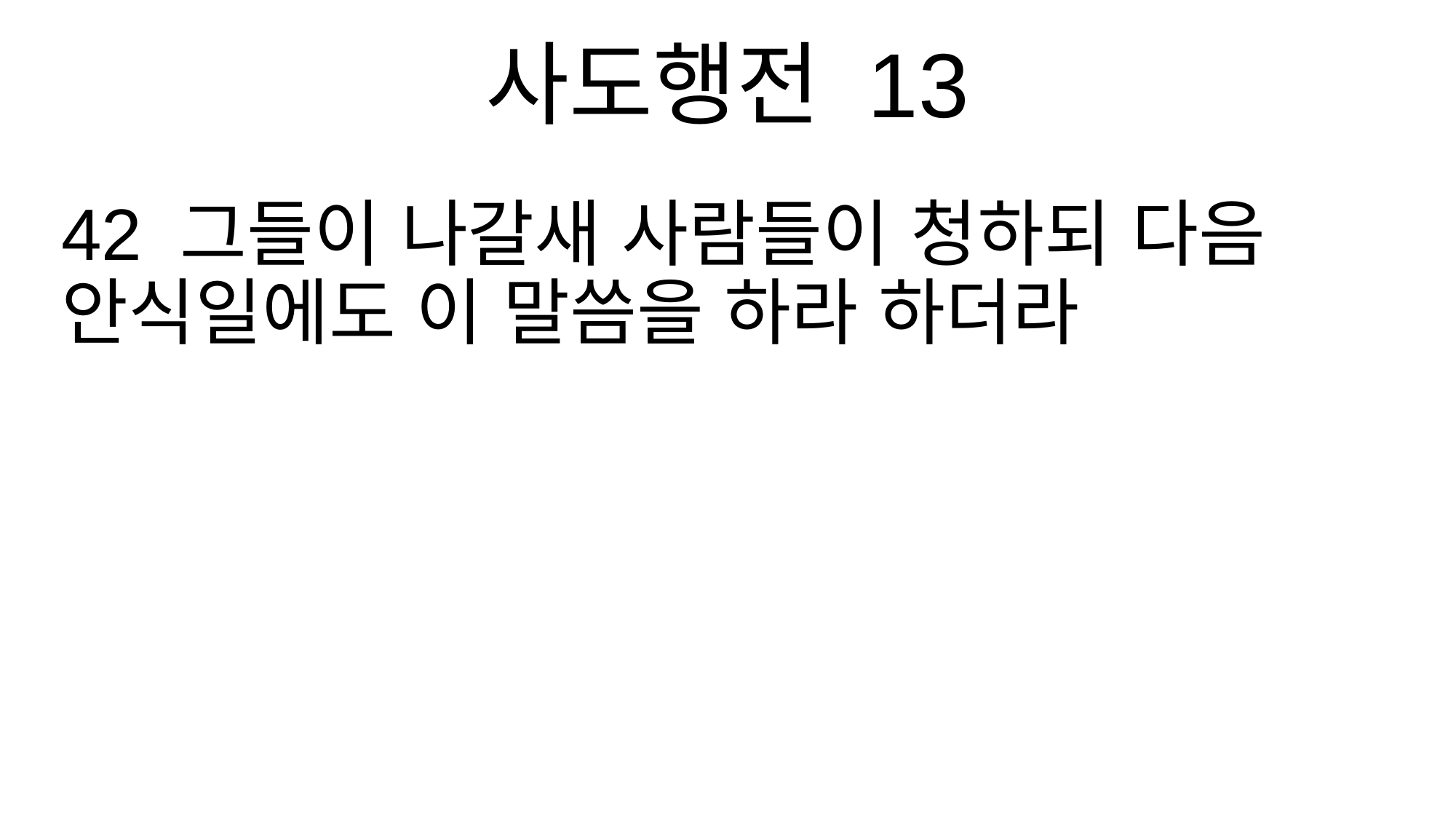

사도행전 13
42 그들이 나갈새 사람들이 청하되 다음 안식일에도 이 말씀을 하라 하더라